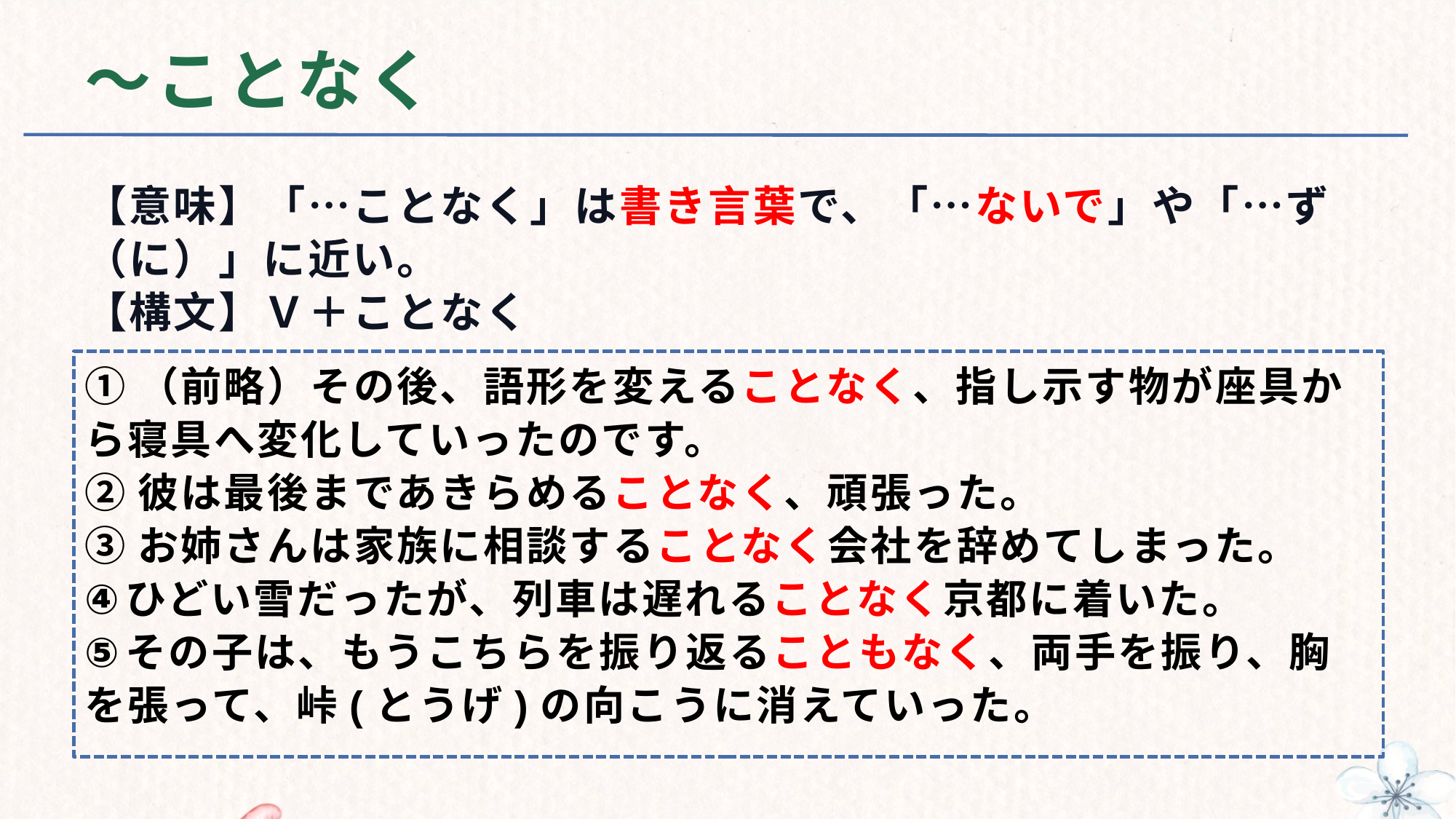

# ～ことなく
【意味】「…ことなく」は書き言葉で、「…ないで」や「…ず（に）」に近い。
【構文】Ｖ＋ことなく
①（前略）その後、語形を変えることなく、指し示す物が座具から寝具へ変化していったのです。
②彼は最後まであきらめることなく、頑張った。
③お姉さんは家族に相談することなく会社を辞めてしまった。
ひどい雪だったが、列車は遅れることなく京都に着いた。
その子は、もうこちらを振り返ることもなく、両手を振り、胸を張って、峠(とうげ)の向こうに消えていった。